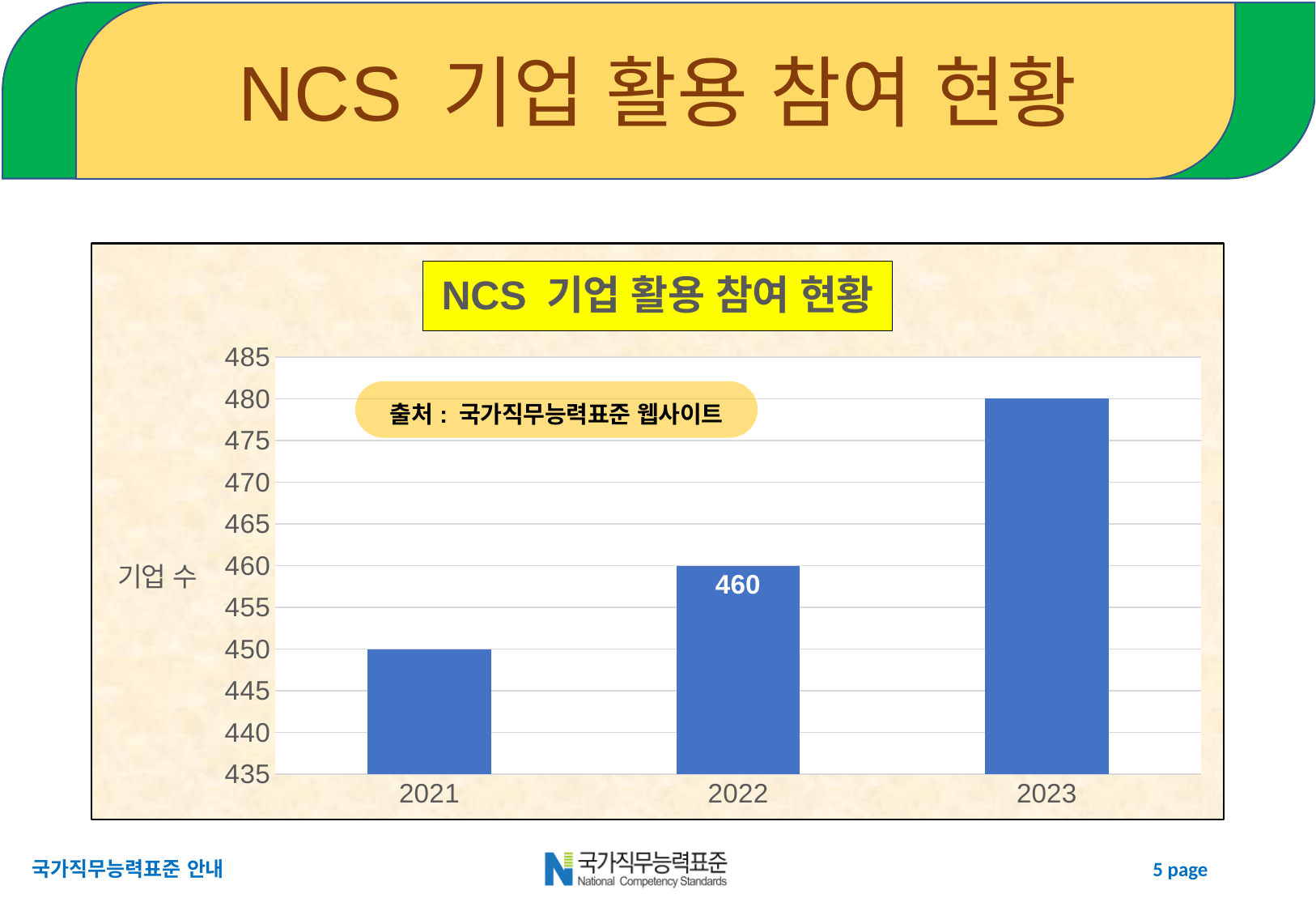

# NCS 기업 활용 참여 현황

### Chart:  NCS 기업 활용 참여 현황

| Category | 기업 활용 수 |
|---|---|
| 2021 | 450.0 |
| 2022 | 460.0 |
| 2023 | 480.0 |
국가직무능력표준 안내
5 page